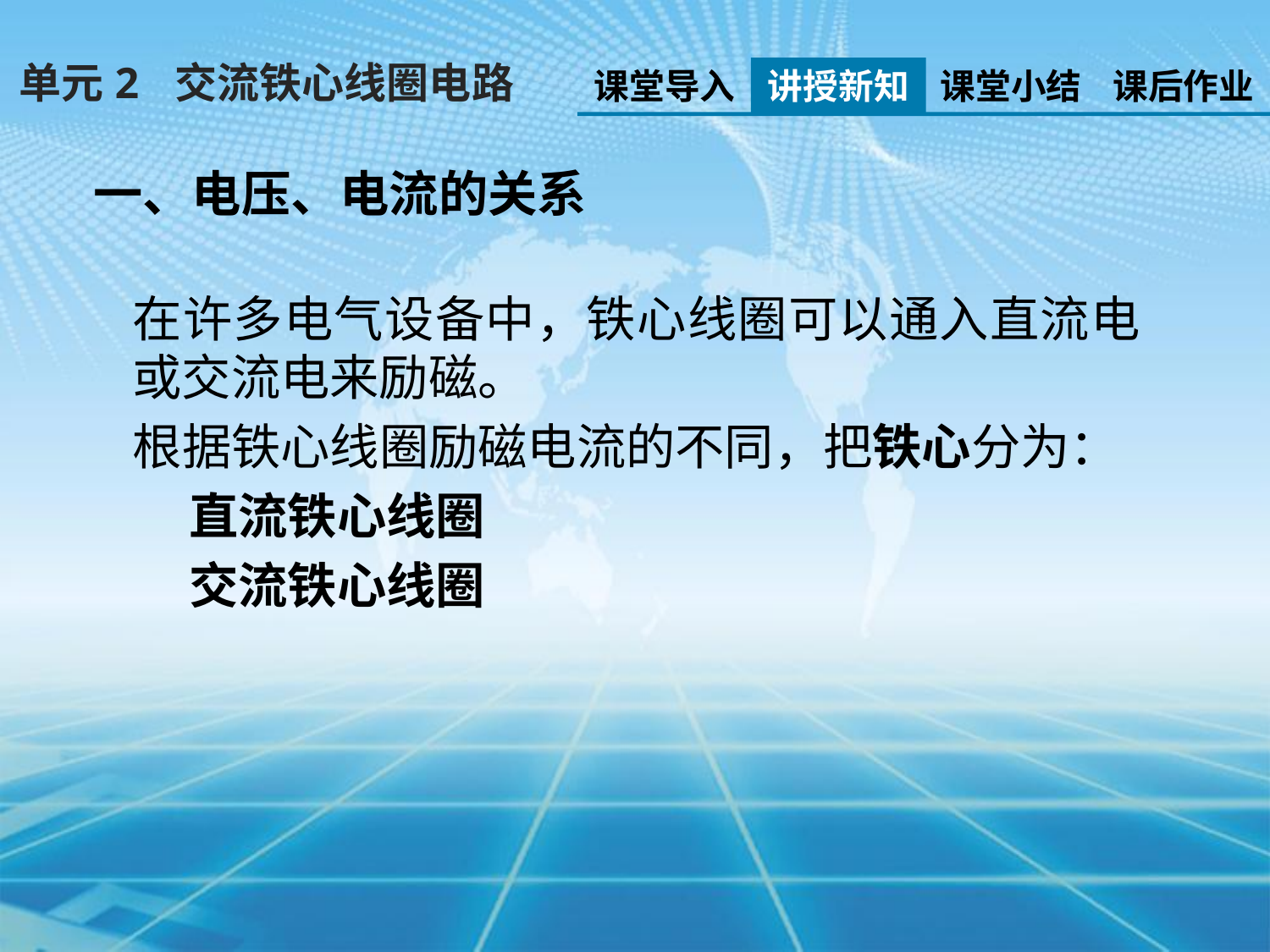

单元2 交流铁心线圈电路
课堂导入
讲授新知
课堂小结
课后作业
一、电压、电流的关系
在许多电气设备中，铁心线圈可以通入直流电或交流电来励磁。
根据铁心线圈励磁电流的不同，把铁心分为：
    直流铁心线圈
    交流铁心线圈